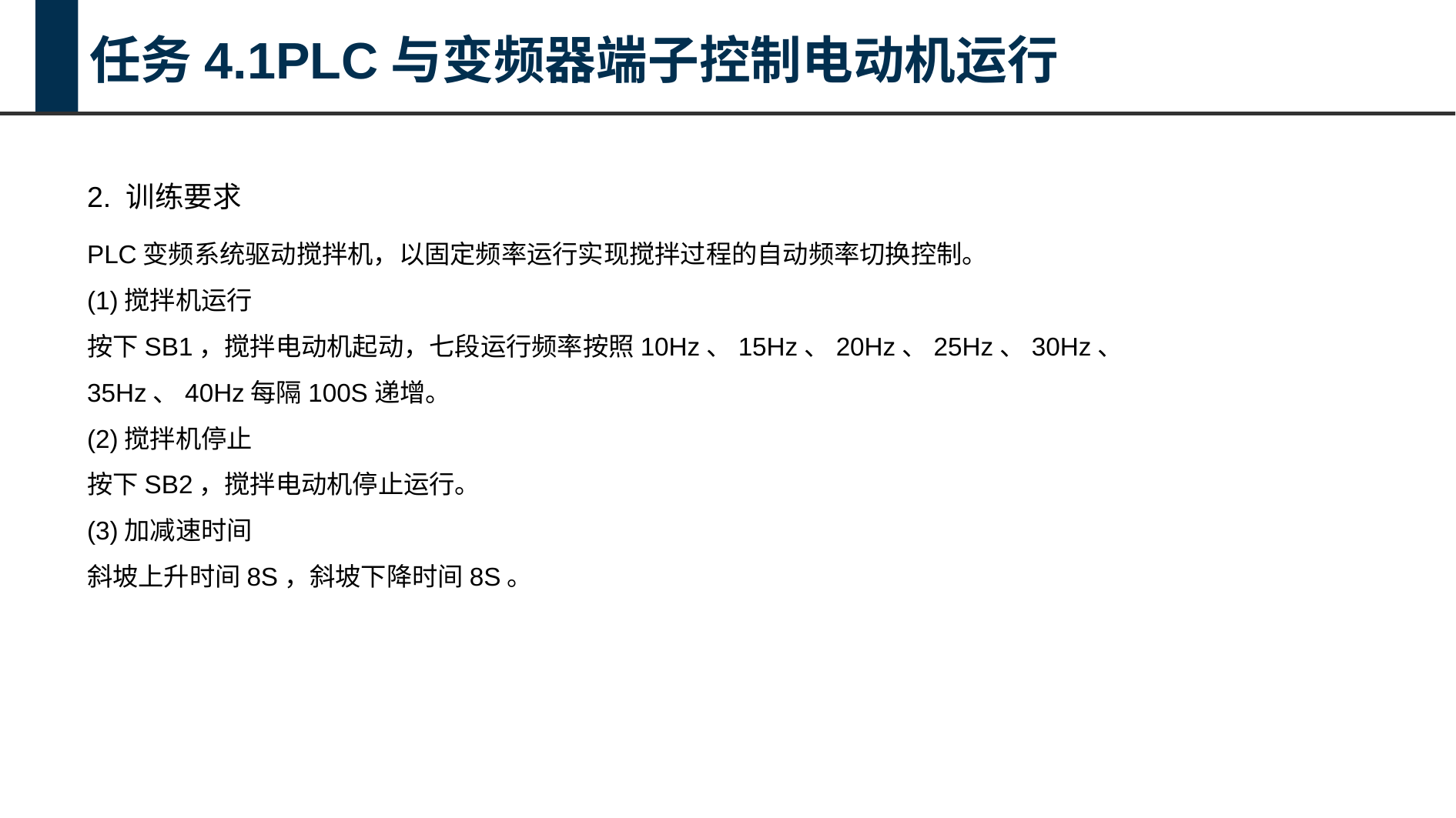

任务4.1PLC与变频器端子控制电动机运行
2. 训练要求
PLC变频系统驱动搅拌机，以固定频率运行实现搅拌过程的自动频率切换控制。
(1)搅拌机运行
按下SB1，搅拌电动机起动，七段运行频率按照10Hz、15Hz、20Hz、25Hz、30Hz、
35Hz、40Hz每隔100S递增。
(2)搅拌机停止
按下SB2，搅拌电动机停止运行。
(3)加减速时间
斜坡上升时间8S，斜坡下降时间8S。